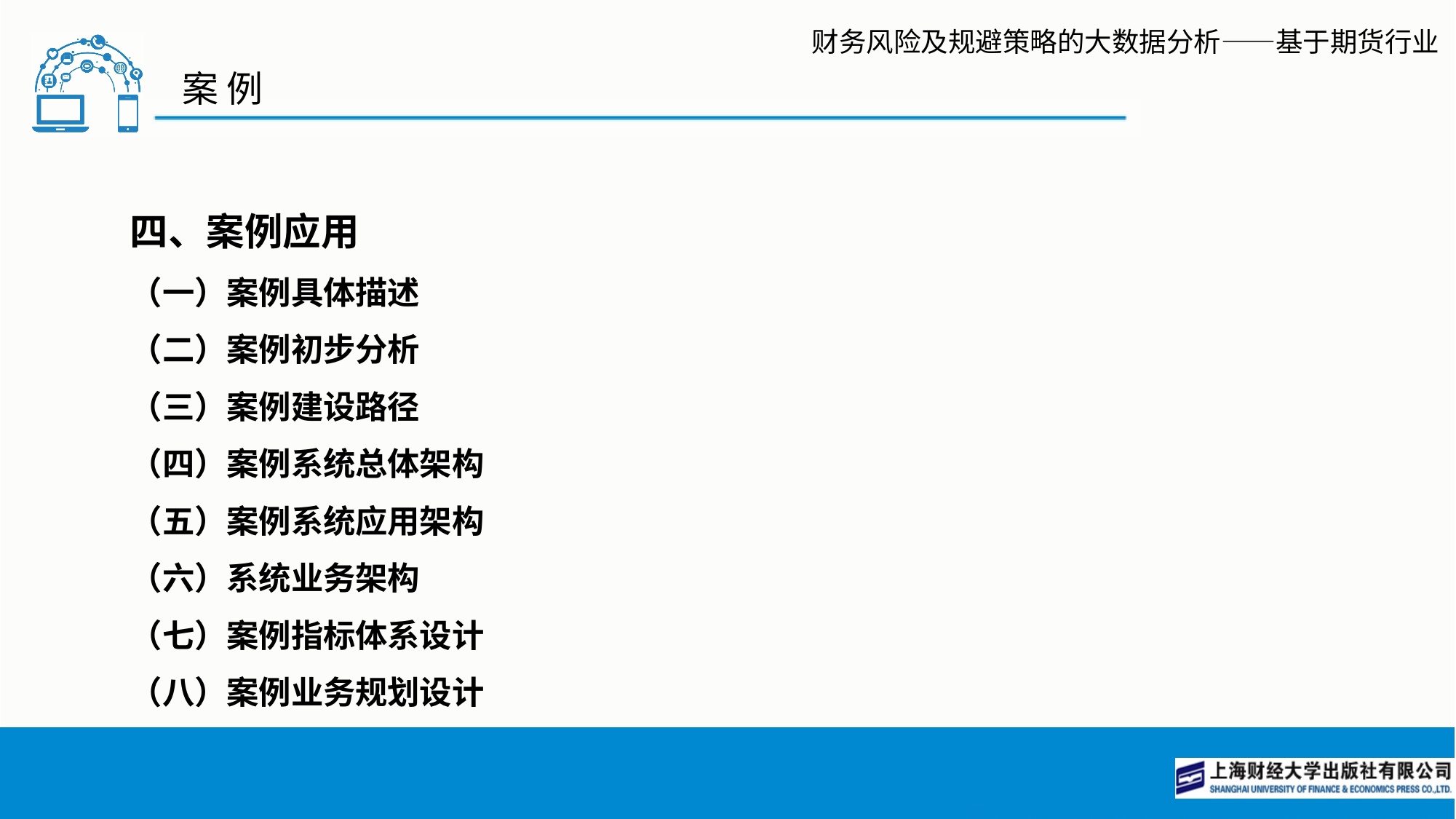

财务风险及规避策略的大数据分析——基于期货行业

# 案 例
四、案例应用
（一）案例具体描述
（二）案例初步分析
（三）案例建设路径
（四）案例系统总体架构
（五）案例系统应用架构
（六）系统业务架构
（七）案例指标体系设计
（八）案例业务规划设计